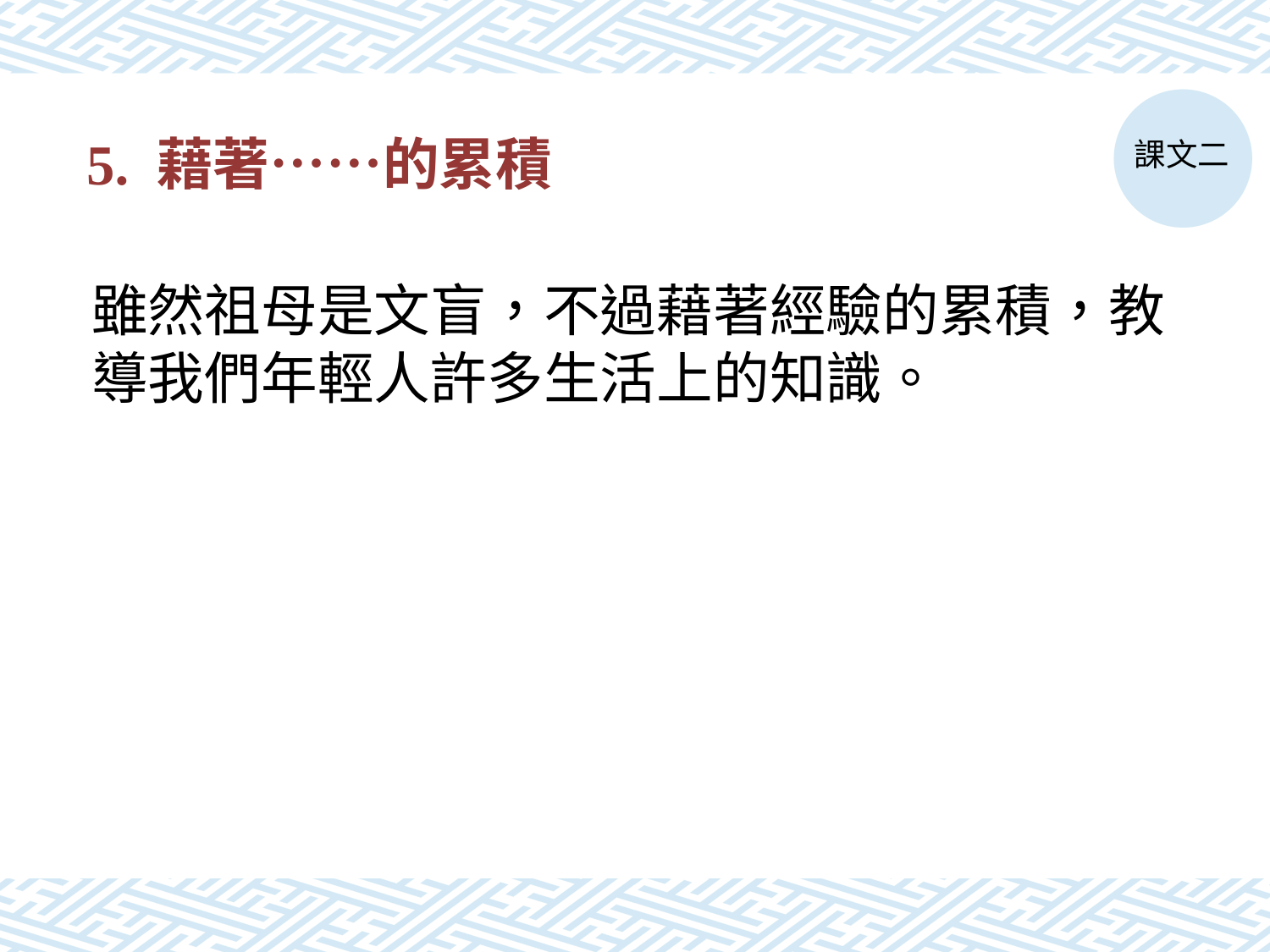

課文二
# 5. 藉著……的累積
雖然祖母是文盲，不過藉著經驗的累積，教導我們年輕人許多生活上的知識。